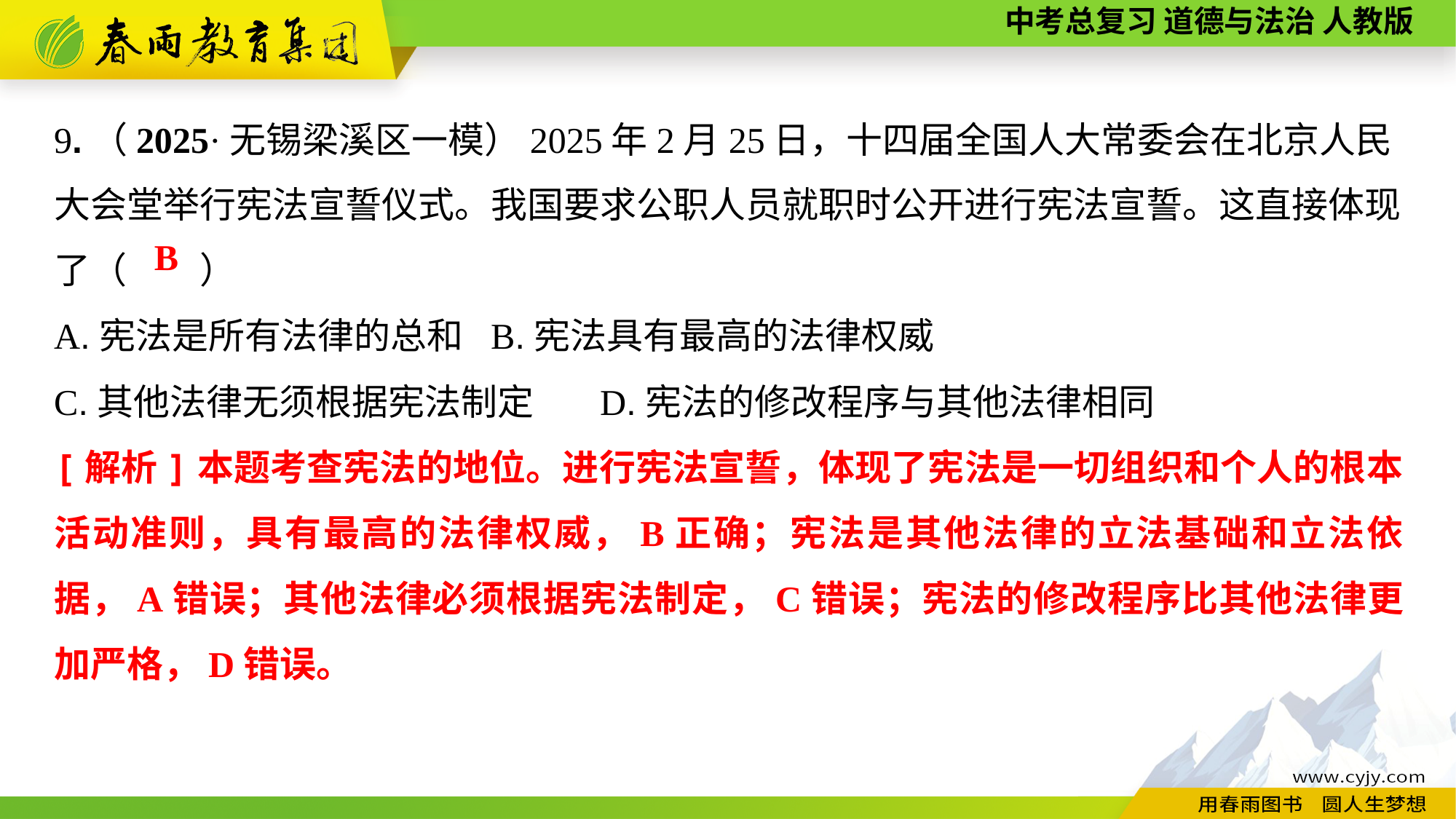

9.（2025·无锡梁溪区一模）2025年2月25日，十四届全国人大常委会在北京人民大会堂举行宪法宣誓仪式。我国要求公职人员就职时公开进行宪法宣誓。这直接体现
了（　　）
A.宪法是所有法律的总和	B.宪法具有最高的法律权威
C.其他法律无须根据宪法制定	D.宪法的修改程序与其他法律相同
B
[解析]本题考查宪法的地位。进行宪法宣誓，体现了宪法是一切组织和个人的根本活动准则，具有最高的法律权威，B正确；宪法是其他法律的立法基础和立法依据，A错误；其他法律必须根据宪法制定，C错误；宪法的修改程序比其他法律更加严格，D错误。